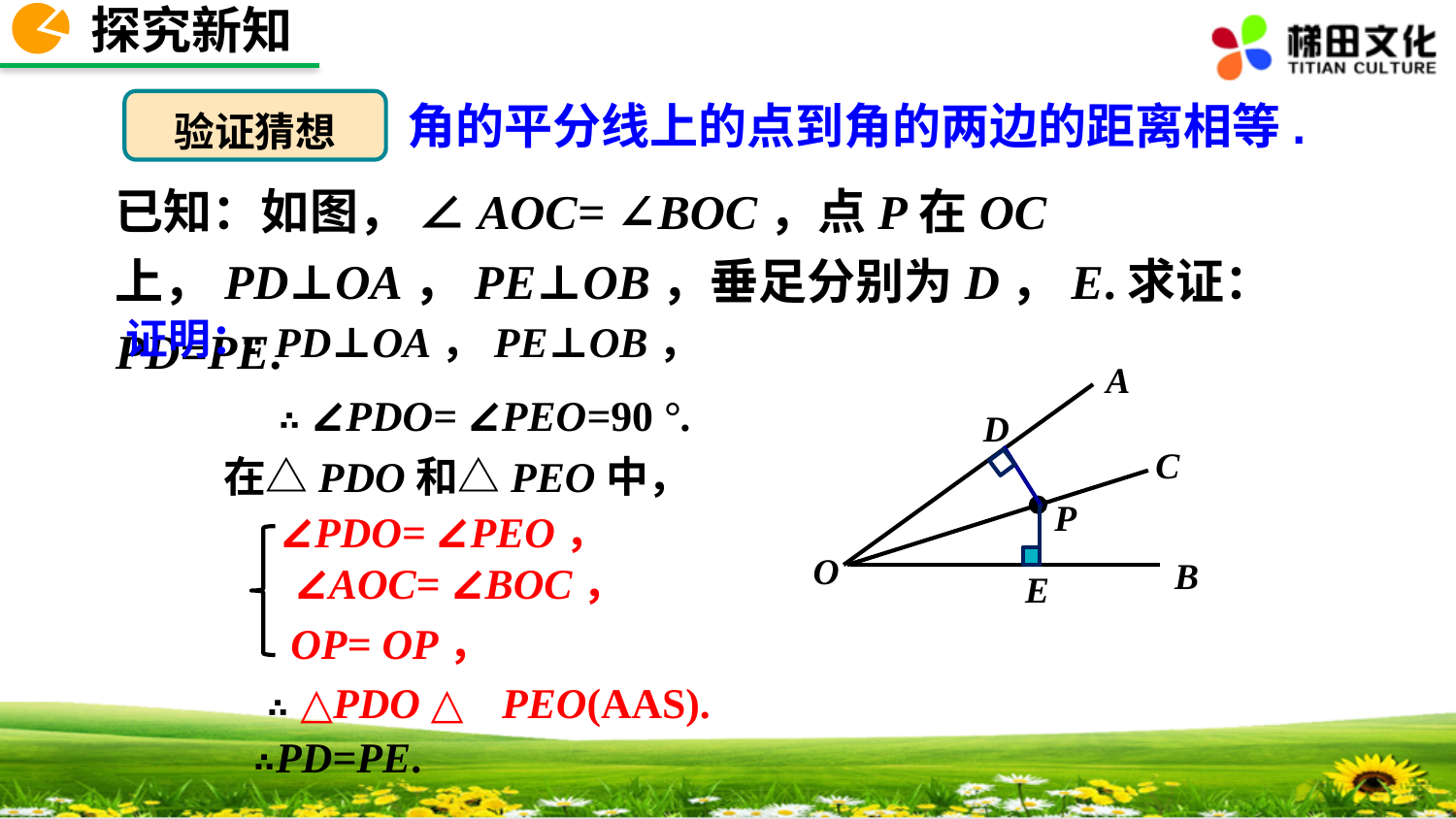

探究新知

角的平分线上的点到角的两边的距离相等.
验证猜想
已知：如图， ∠AOC= ∠BOC，点P在OC上，PD⊥OA，PE⊥OB，垂足分别为D，E.求证：PD=PE.
证明：
∵ PD⊥OA，PE⊥OB，
A
C
O
B
D

P

E
∴ ∠PDO= ∠PEO=90 °.
在△PDO和△PEO中，
∠PDO= ∠PEO，

∠AOC= ∠BOC，
OP= OP，
∴ △PDO ≌△PEO(AAS).
∴PD=PE.